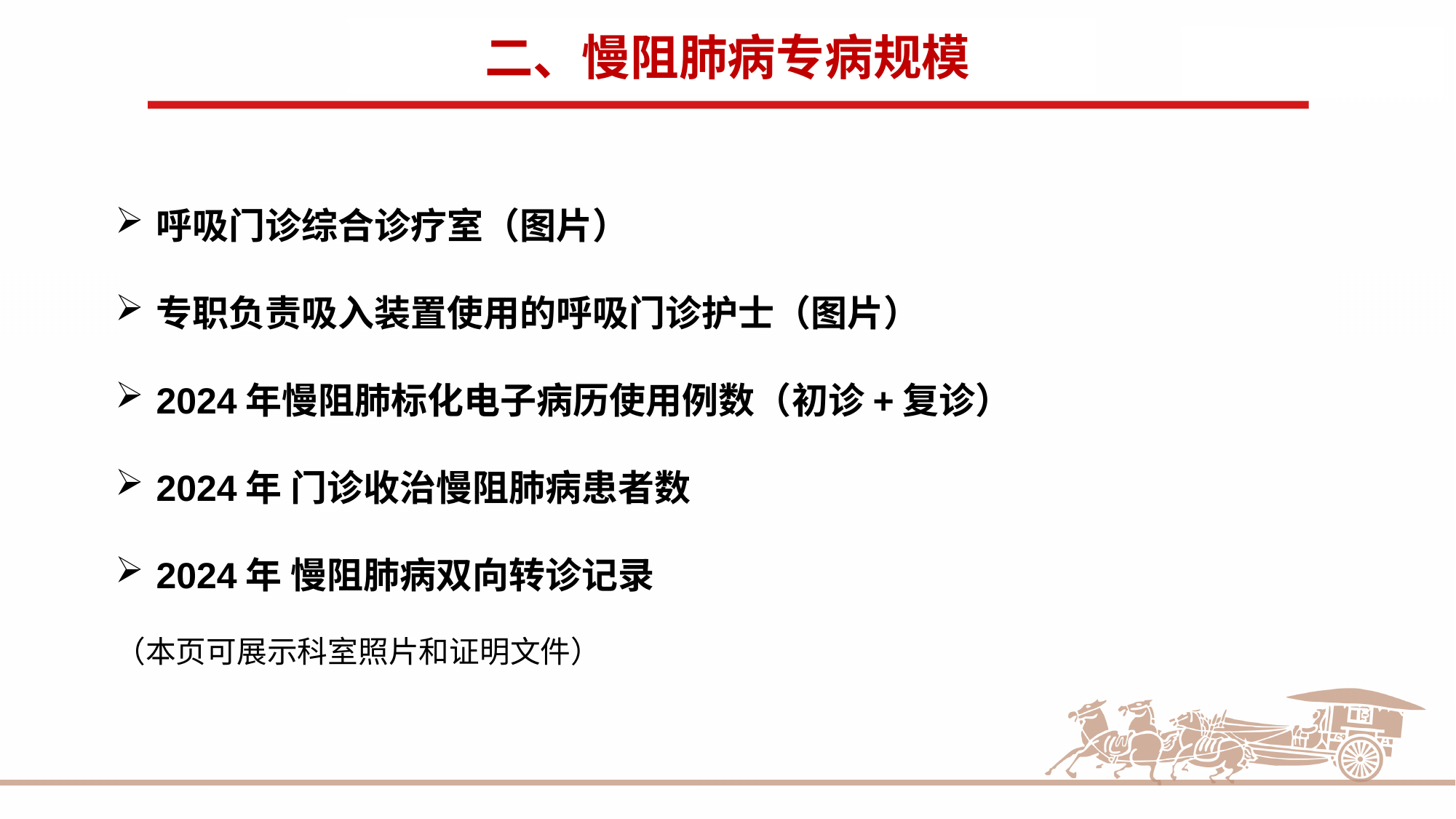

二、慢阻肺病专病规模
呼吸门诊综合诊疗室（图片）
专职负责吸入装置使用的呼吸门诊护士（图片）
2024年慢阻肺标化电子病历使用例数（初诊+复诊）
2024年 门诊收治慢阻肺病患者数
2024年 慢阻肺病双向转诊记录
（本页可展示科室照片和证明文件）